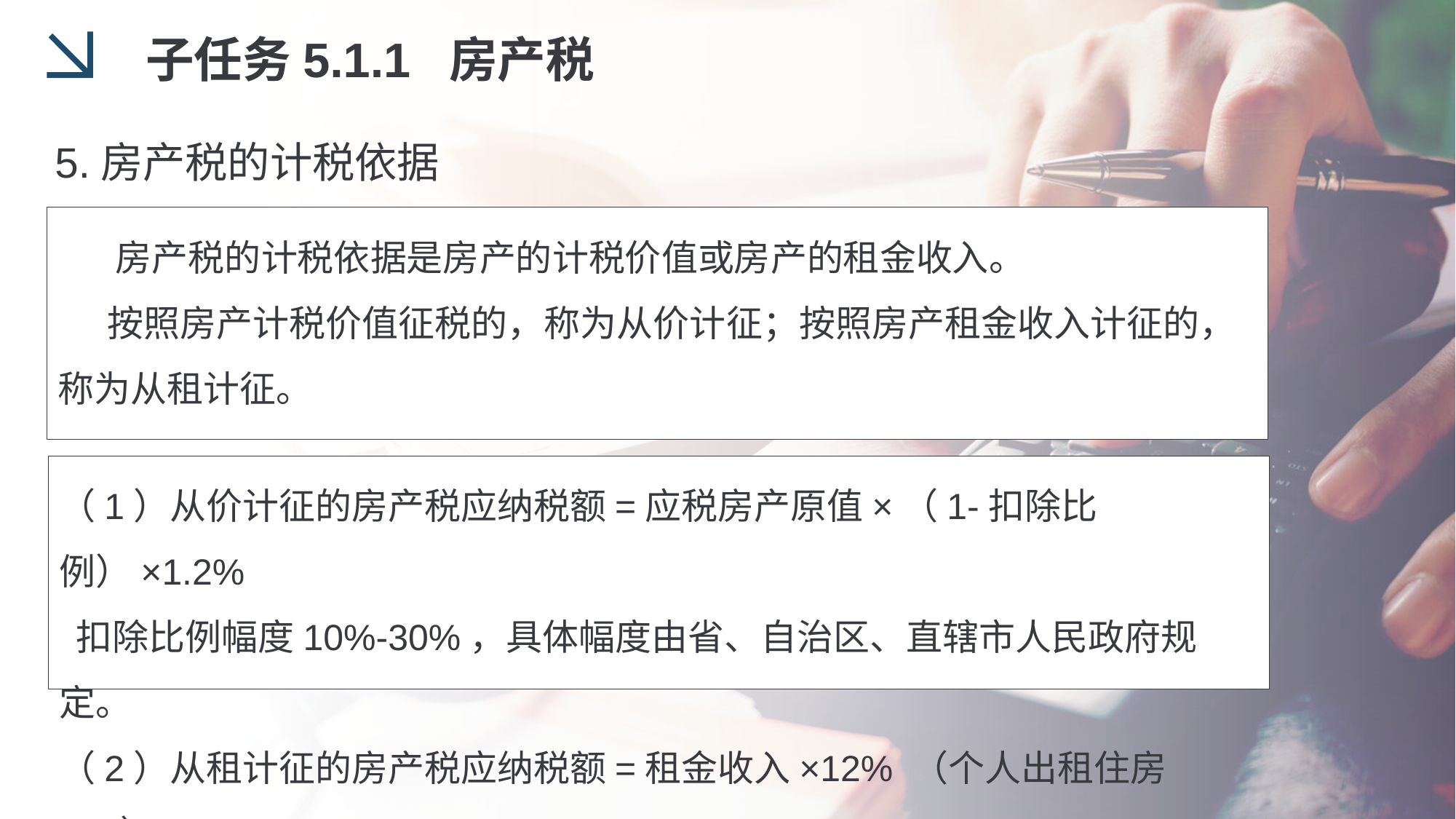

子任务5.1.1  房产税

5.房产税的计税依据
      房产税的计税依据是房产的计税价值或房产的租金收入。
     按照房产计税价值征税的，称为从价计征；按照房产租金收入计征的，称为从租计征。

（1）从价计征的房产税应纳税额=应税房产原值×（1-扣除比例）×1.2%
 扣除比例幅度10%-30%，具体幅度由省、自治区、直辖市人民政府规定。
（2）从租计征的房产税应纳税额=租金收入×12% （个人出租住房4%）